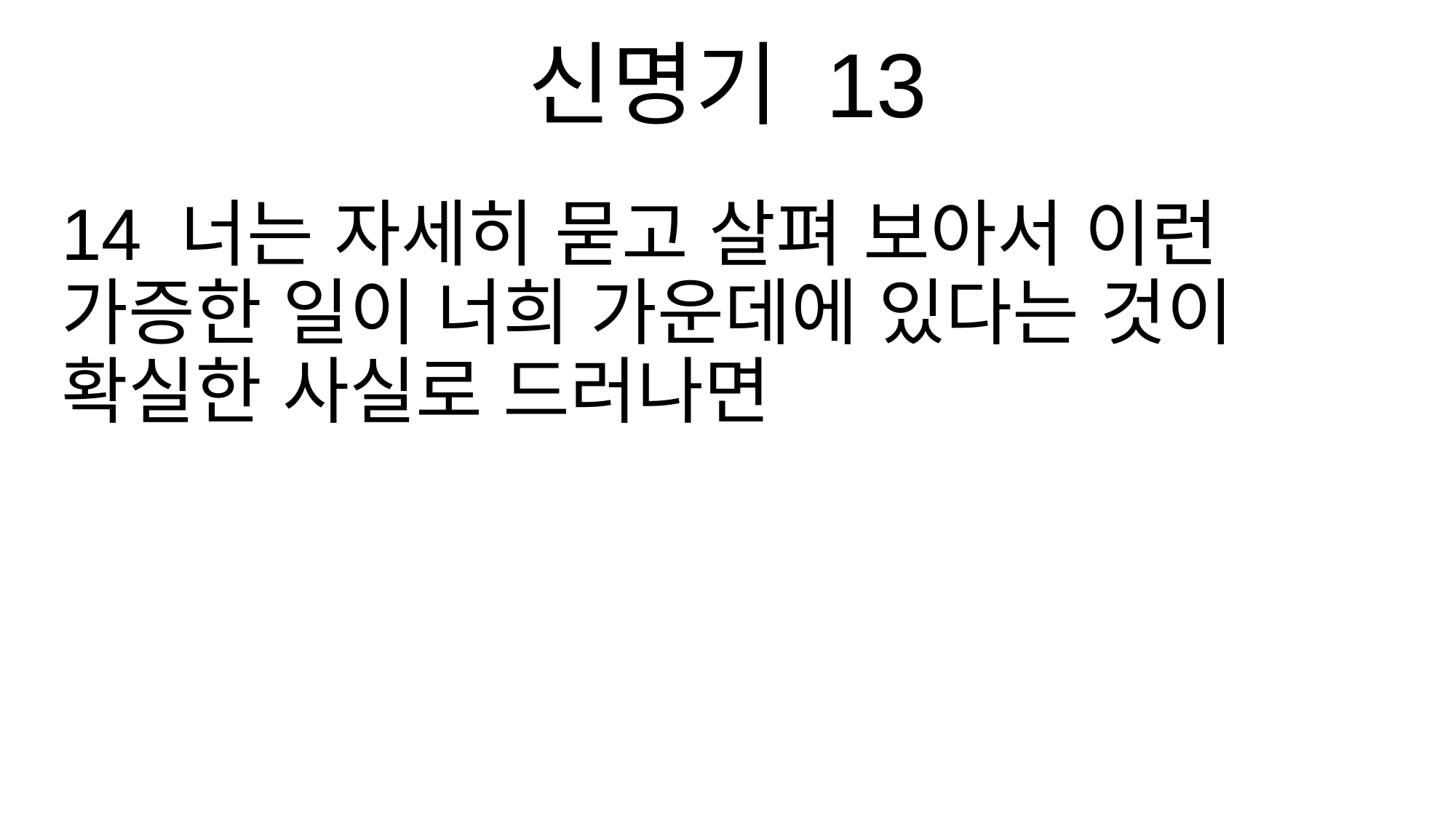

신명기 13
14 너는 자세히 묻고 살펴 보아서 이런 가증한 일이 너희 가운데에 있다는 것이 확실한 사실로 드러나면